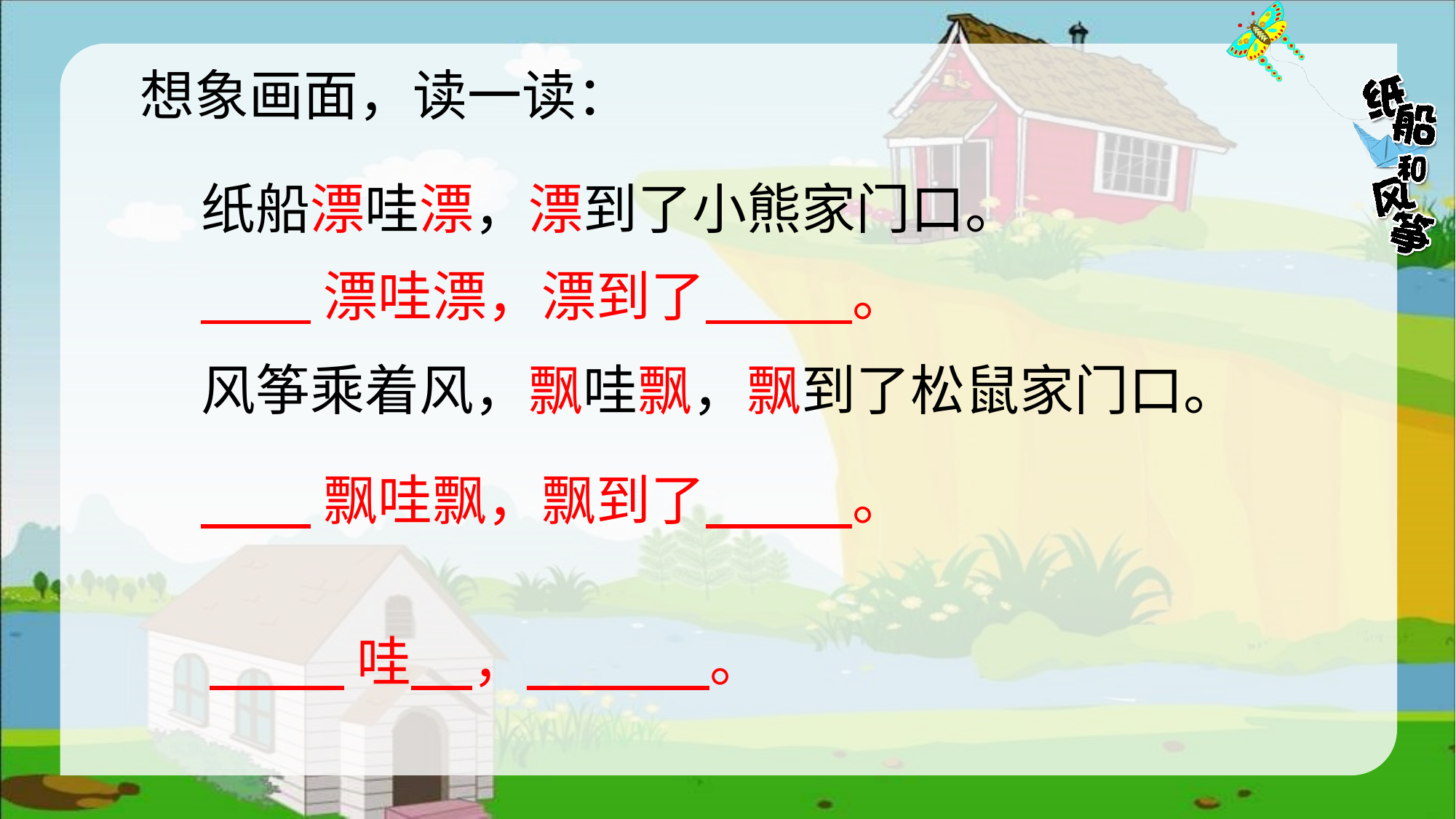

想象画面，读一读：
纸船漂哇漂，漂到了小熊家门口。
         漂哇漂，漂到了            。
风筝乘着风，飘哇飘，飘到了松鼠家门口。
         飘哇飘，飘到了            。
           哇     ，               。